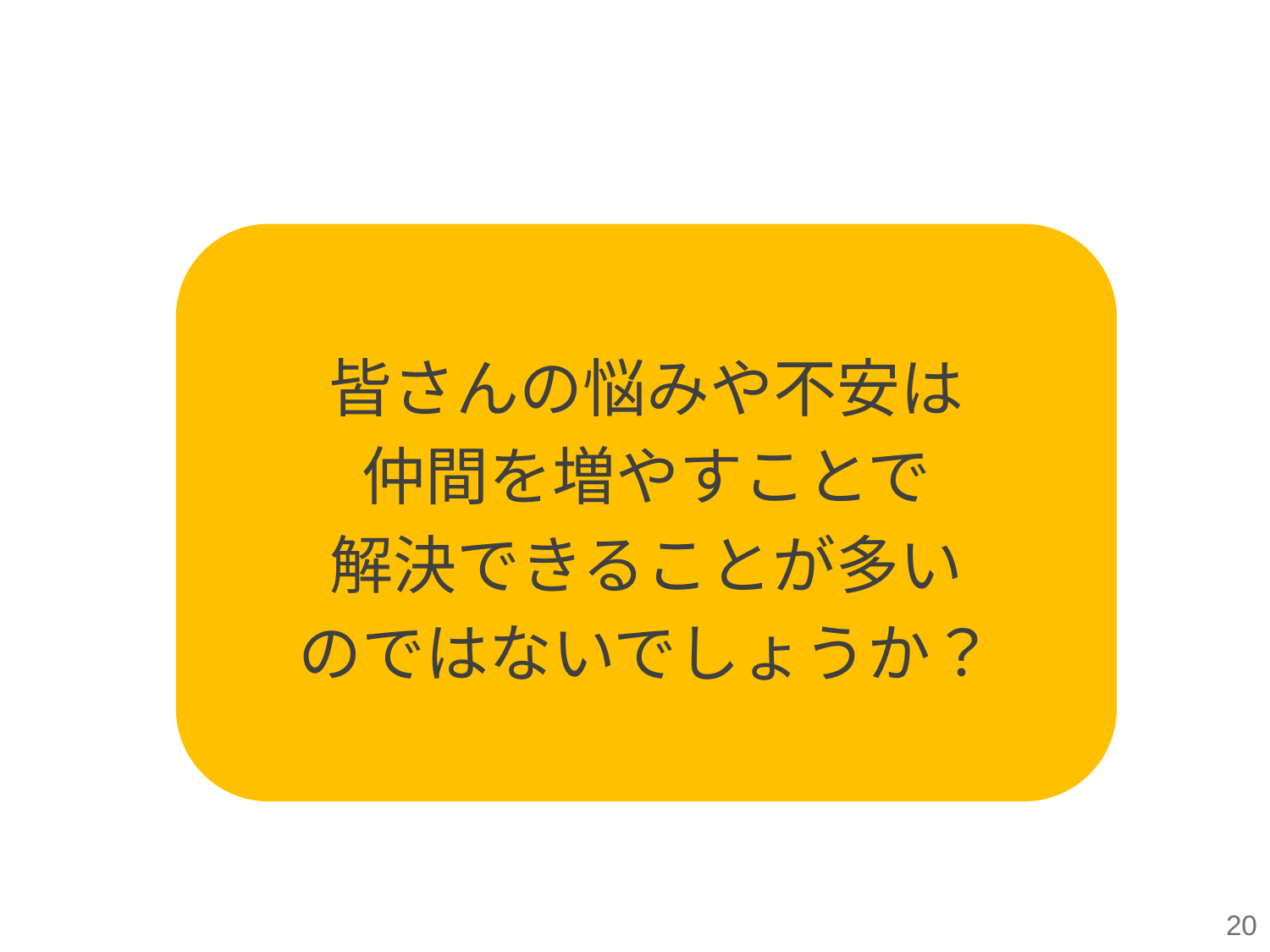

皆さんの悩みや不安は
仲間を増やすことで
解決できることが多い
のではないでしょうか？
20